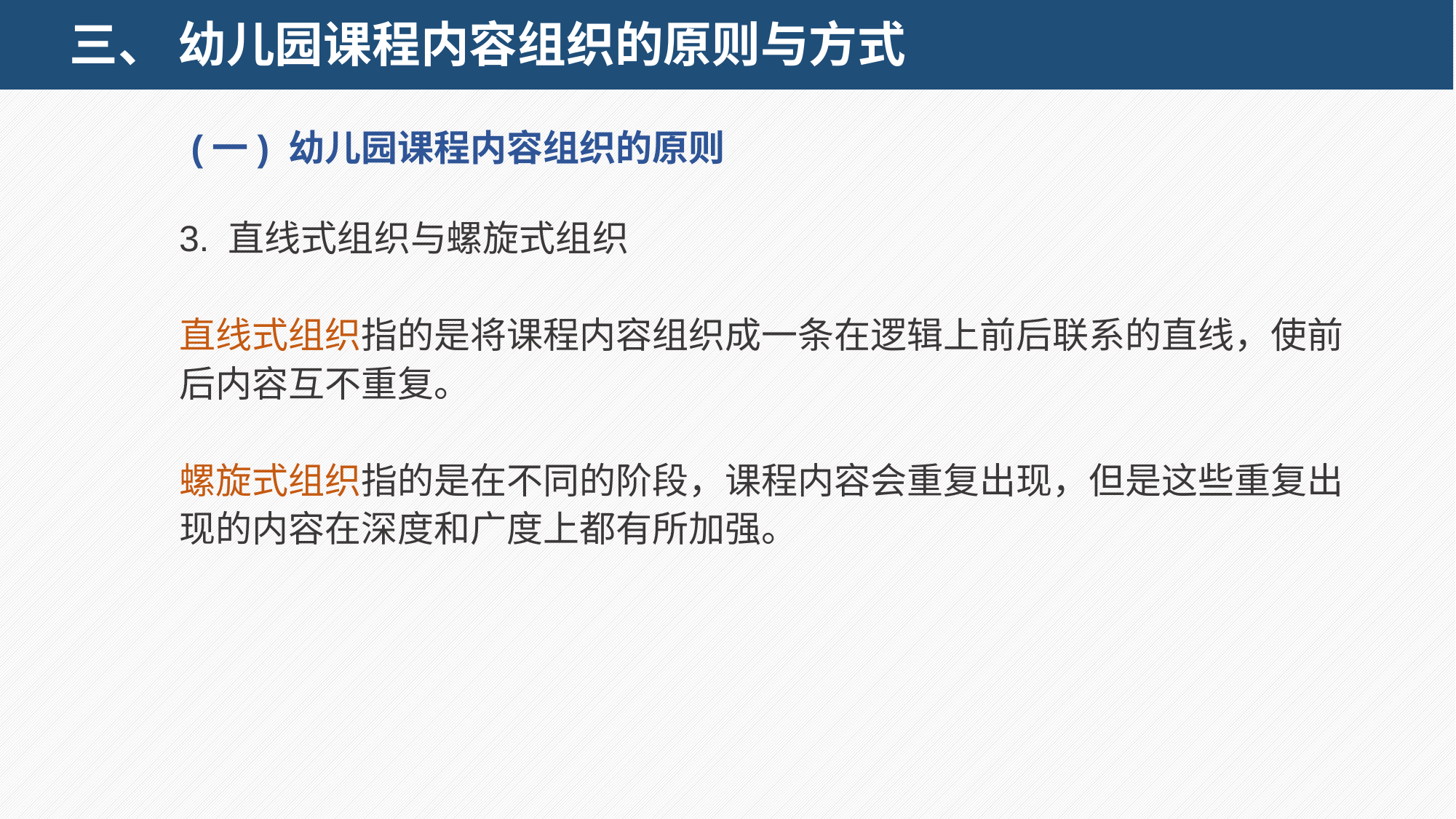

# 三、 幼儿园课程内容组织的原则与方式
(一) 幼儿园课程内容组织的原则
3. 直线式组织与螺旋式组织

直线式组织指的是将课程内容组织成一条在逻辑上前后联系的直线，使前后内容互不重复。

螺旋式组织指的是在不同的阶段，课程内容会重复出现，但是这些重复出现的内容在深度和广度上都有所加强。